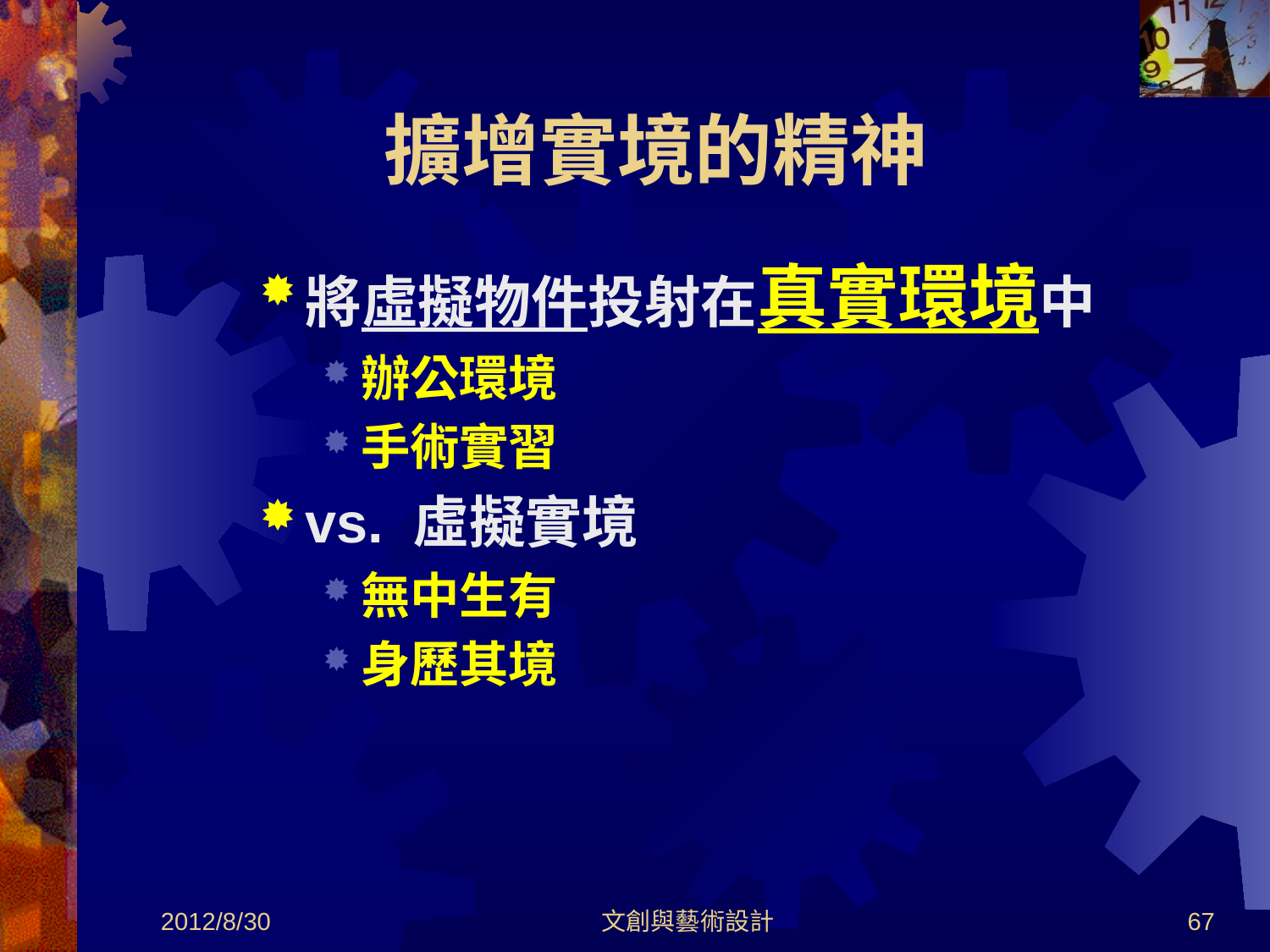

# 擴增實境的精神
將虛擬物件投射在真實環境中
辦公環境
手術實習
vs. 虛擬實境
無中生有
身歷其境
2012/8/30
文創與藝術設計
67